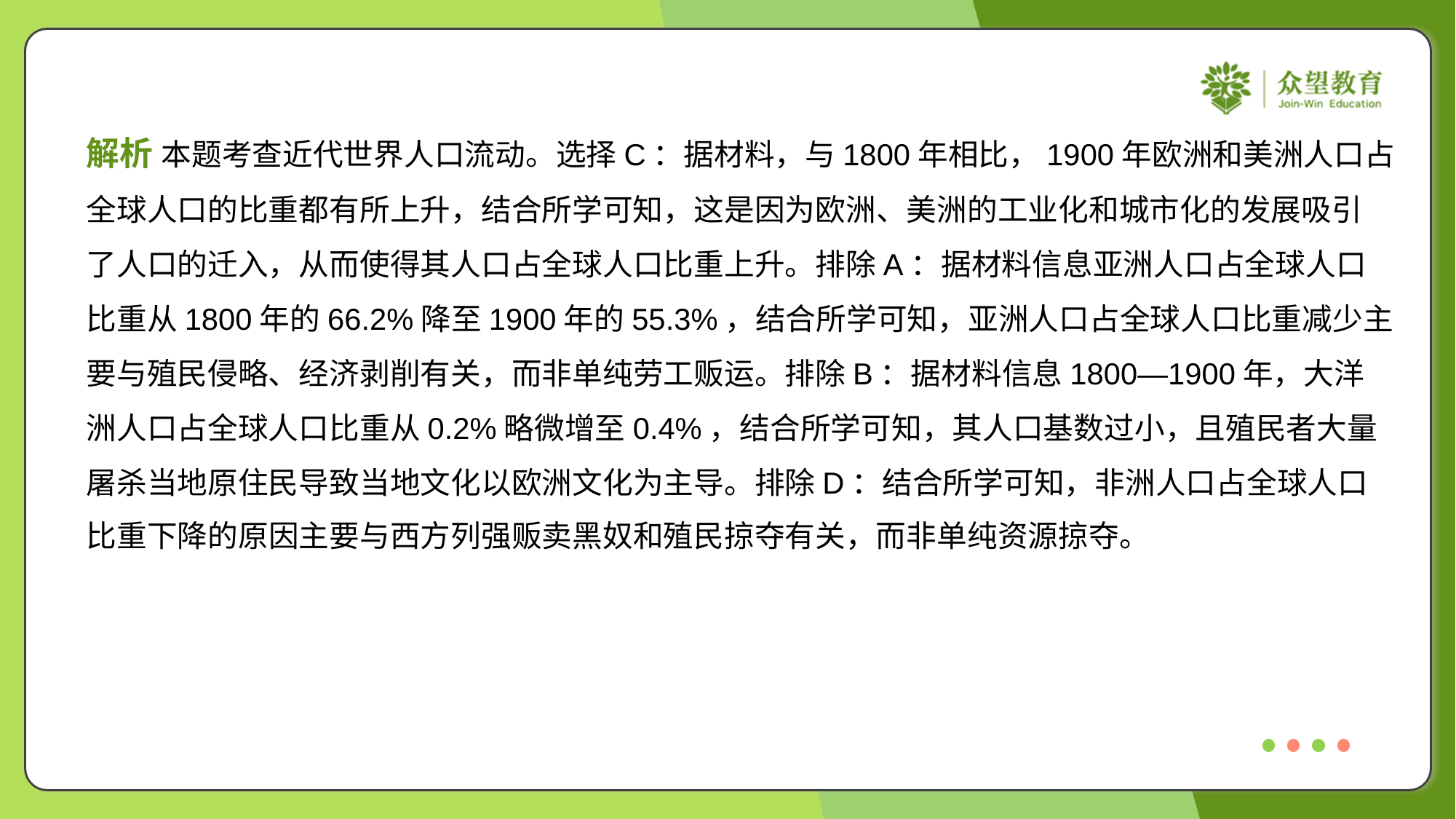

解析 本题考查近代世界人口流动。选择C：据材料，与1800年相比，1900年欧洲和美洲人口占
全球人口的比重都有所上升，结合所学可知，这是因为欧洲、美洲的工业化和城市化的发展吸引
了人口的迁入，从而使得其人口占全球人口比重上升。排除A：据材料信息亚洲人口占全球人口
比重从1800年的66.2%降至1900年的55.3%，结合所学可知，亚洲人口占全球人口比重减少主
要与殖民侵略、经济剥削有关，而非单纯劳工贩运。排除B：据材料信息1800—1900年，大洋
洲人口占全球人口比重从0.2%略微增至0.4%，结合所学可知，其人口基数过小，且殖民者大量
屠杀当地原住民导致当地文化以欧洲文化为主导。排除D：结合所学可知，非洲人口占全球人口
比重下降的原因主要与西方列强贩卖黑奴和殖民掠夺有关，而非单纯资源掠夺。